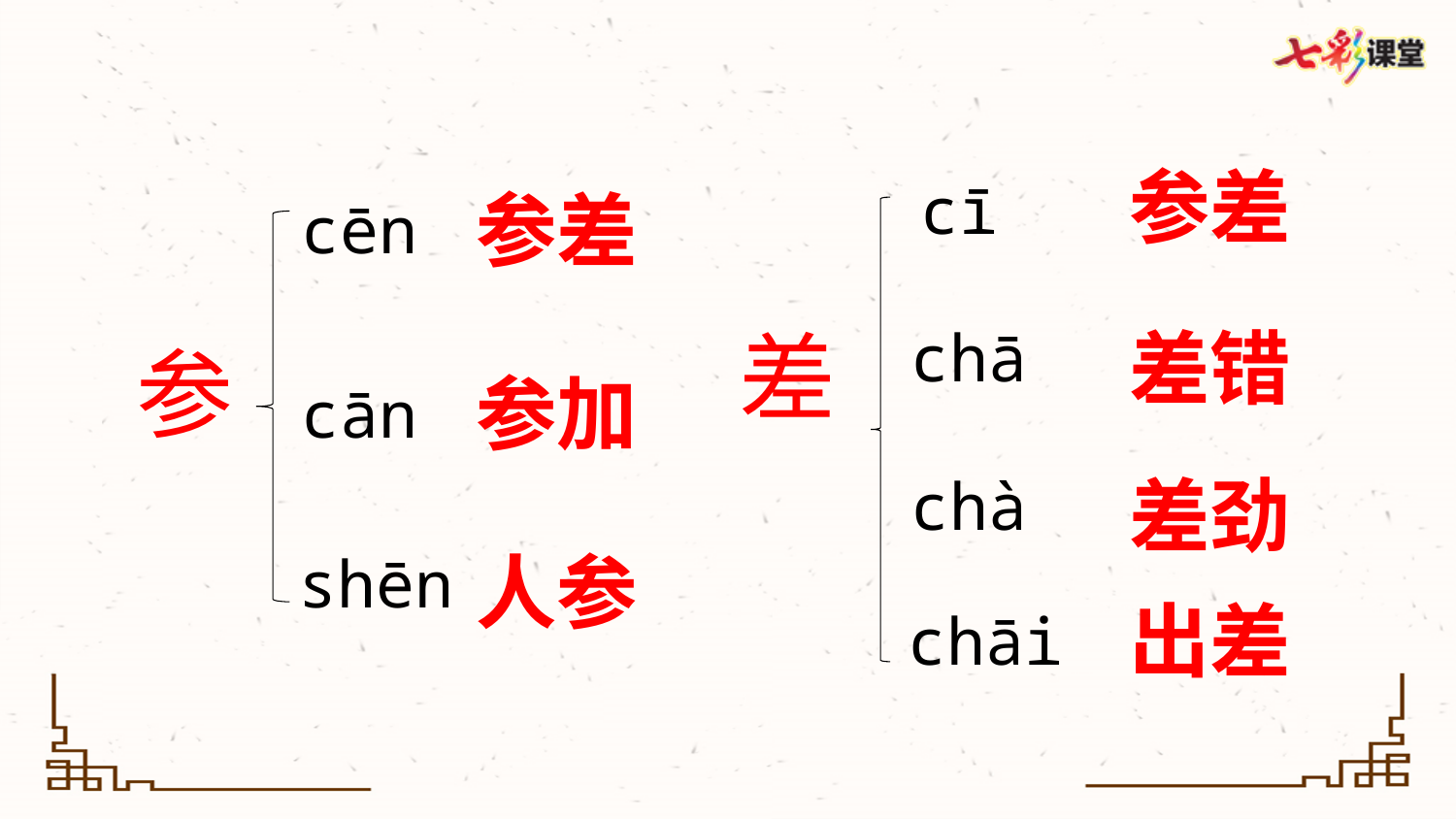

参差
cī
参差
cēn

差
差错
chā
参
参加
cān
差劲
chà
人参
shēn
出差
chāi